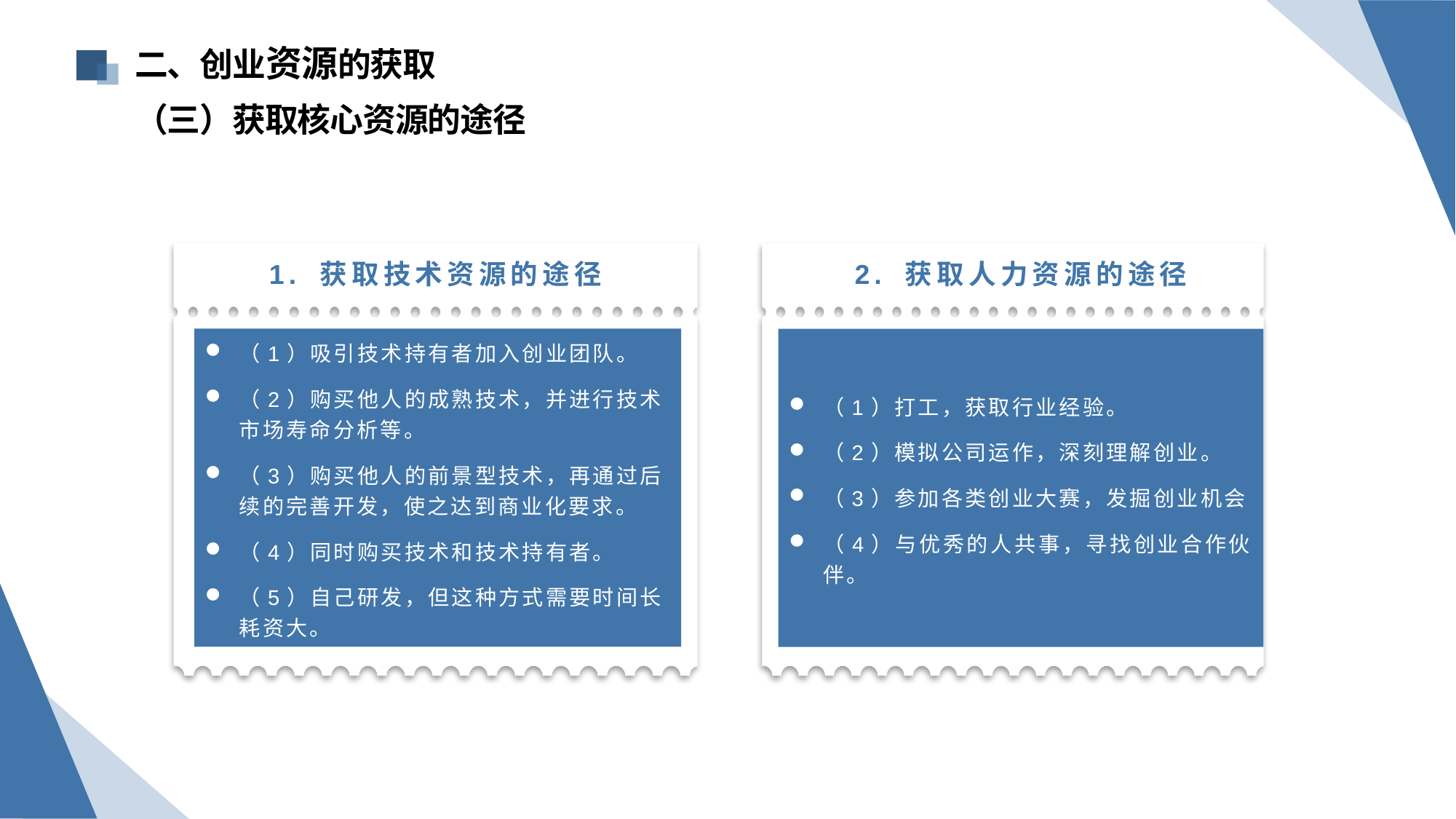

二、创业资源的获取
（三）获取核心资源的途径

1. 获取技术资源的途径
2. 获取人力资源的途径

（1）吸引技术持有者加入创业团队。
（2）购买他人的成熟技术，并进行技术市场寿命分析等。
（3）购买他人的前景型技术，再通过后续的完善开发，使之达到商业化要求。
（4）同时购买技术和技术持有者。
（5）自己研发，但这种方式需要时间长 耗资大。
（1）打工，获取行业经验。
（2）模拟公司运作，深刻理解创业。
（3）参加各类创业大赛，发掘创业机会
（4）与优秀的人共事，寻找创业合作伙伴。